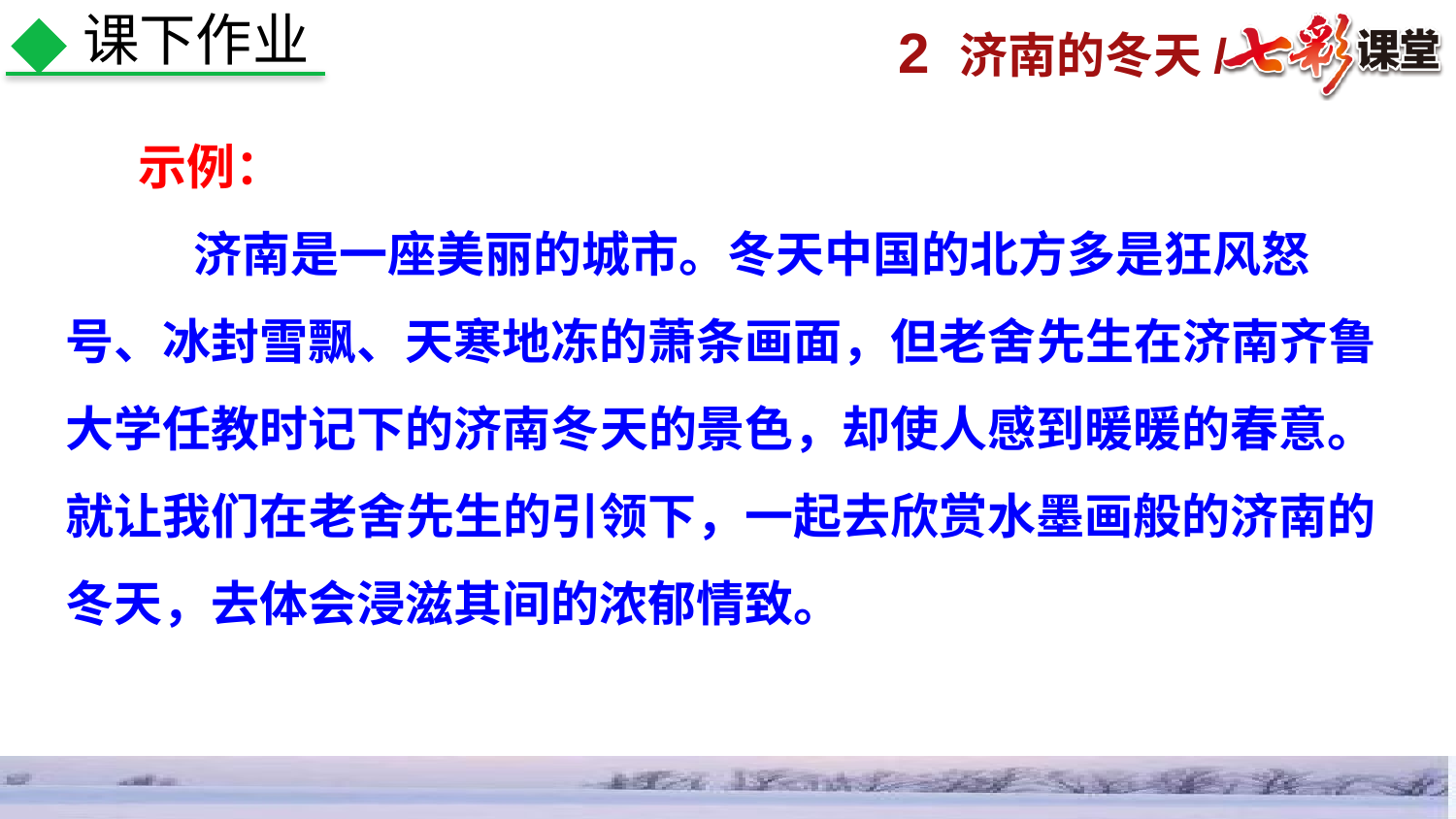

课下作业

示例：
    济南是一座美丽的城市。冬天中国的北方多是狂风怒号、冰封雪飘、天寒地冻的萧条画面，但老舍先生在济南齐鲁大学任教时记下的济南冬天的景色，却使人感到暖暖的春意。就让我们在老舍先生的引领下，一起去欣赏水墨画般的济南的冬天，去体会浸滋其间的浓郁情致。